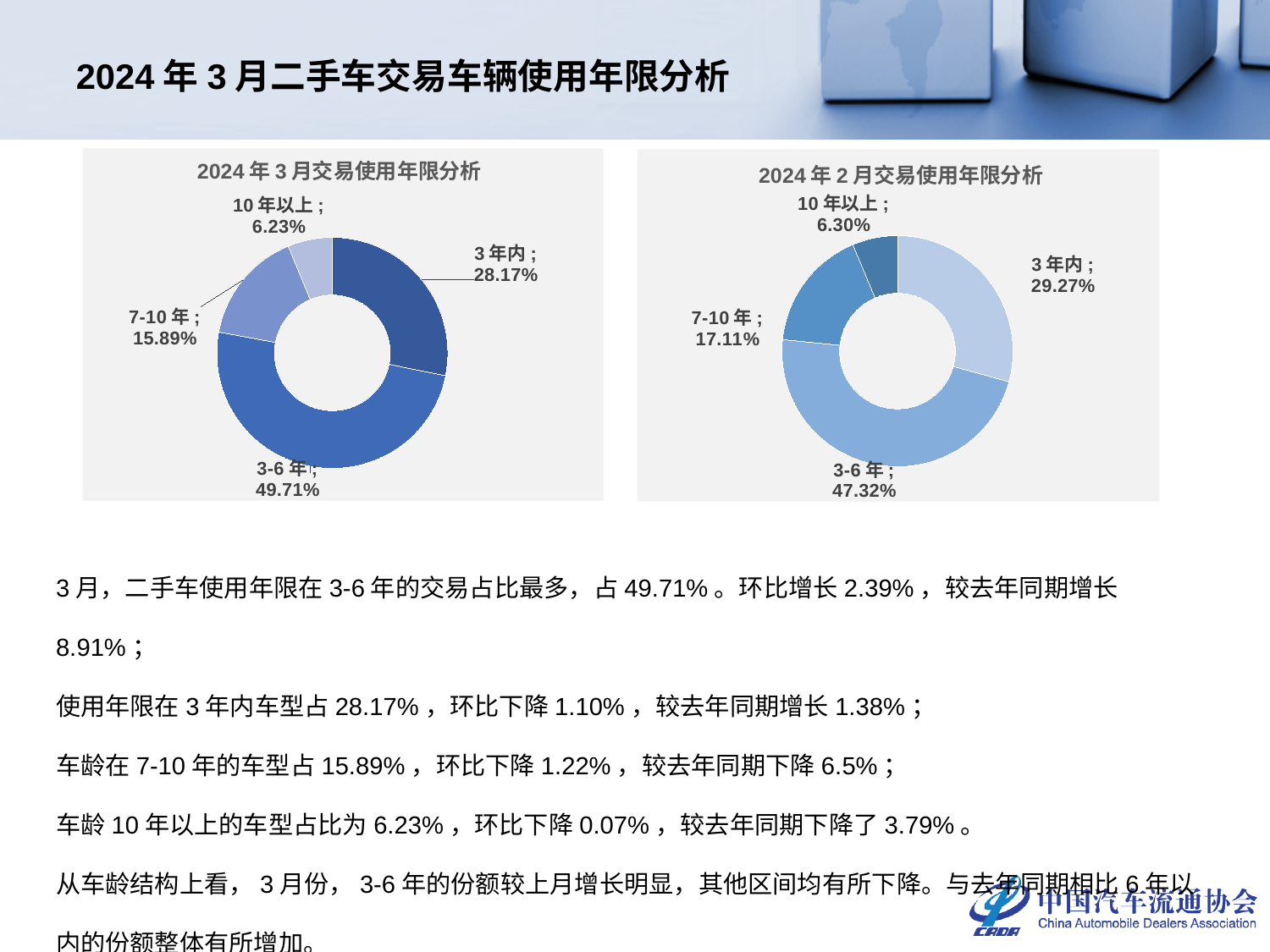

# 2024年3月二手车交易车辆使用年限分析

### Chart: 2024年3月交易使用年限分析

| Category | 车龄占比 |
|---|---|
| 3年内 | 0.28172929851395534 |
| 3-6年 | 0.4971157309309646 |
| 7-10年 | 0.15886516612173684 |
| 10年以上 | 0.06228980443334316 |

### Chart: 2024年2月交易使用年限分析

| Category |  |
|---|---|
| 3年内 | 0.29268463184315185 |
| 3-6年 | 0.47319662356100634 |
| 7-10年 | 0.17108306196379724 |
| 10年以上 | 0.06303568263204455 |
3月，二手车使用年限在3-6年的交易占比最多，占49.71%。环比增长2.39%，较去年同期增长8.91%；
使用年限在3年内车型占28.17%，环比下降1.10%，较去年同期增长1.38%；
车龄在7-10年的车型占15.89%，环比下降1.22%，较去年同期下降6.5%；
车龄10年以上的车型占比为6.23%，环比下降0.07%，较去年同期下降了3.79%。
从车龄结构上看，3月份，3-6年的份额较上月增长明显，其他区间均有所下降。与去年同期相比6年以内的份额整体有所增加。